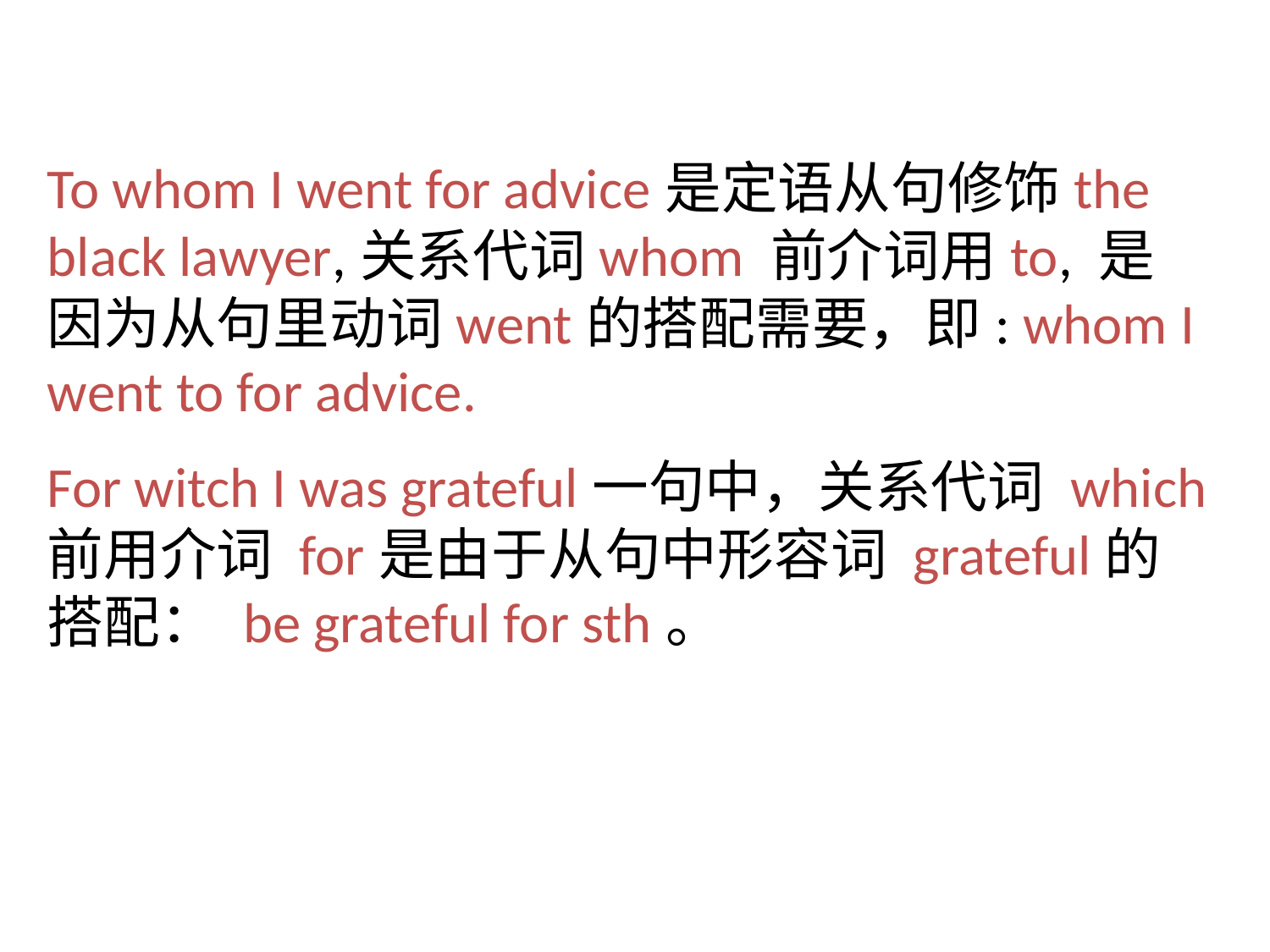

To whom I went for advice是定语从句修饰the black lawyer,关系代词whom 前介词用to, 是因为从句里动词went的搭配需要，即: whom I went to for advice.
For witch I was grateful一句中，关系代词 which前用介词 for是由于从句中形容词 grateful的搭配： be grateful for sth。